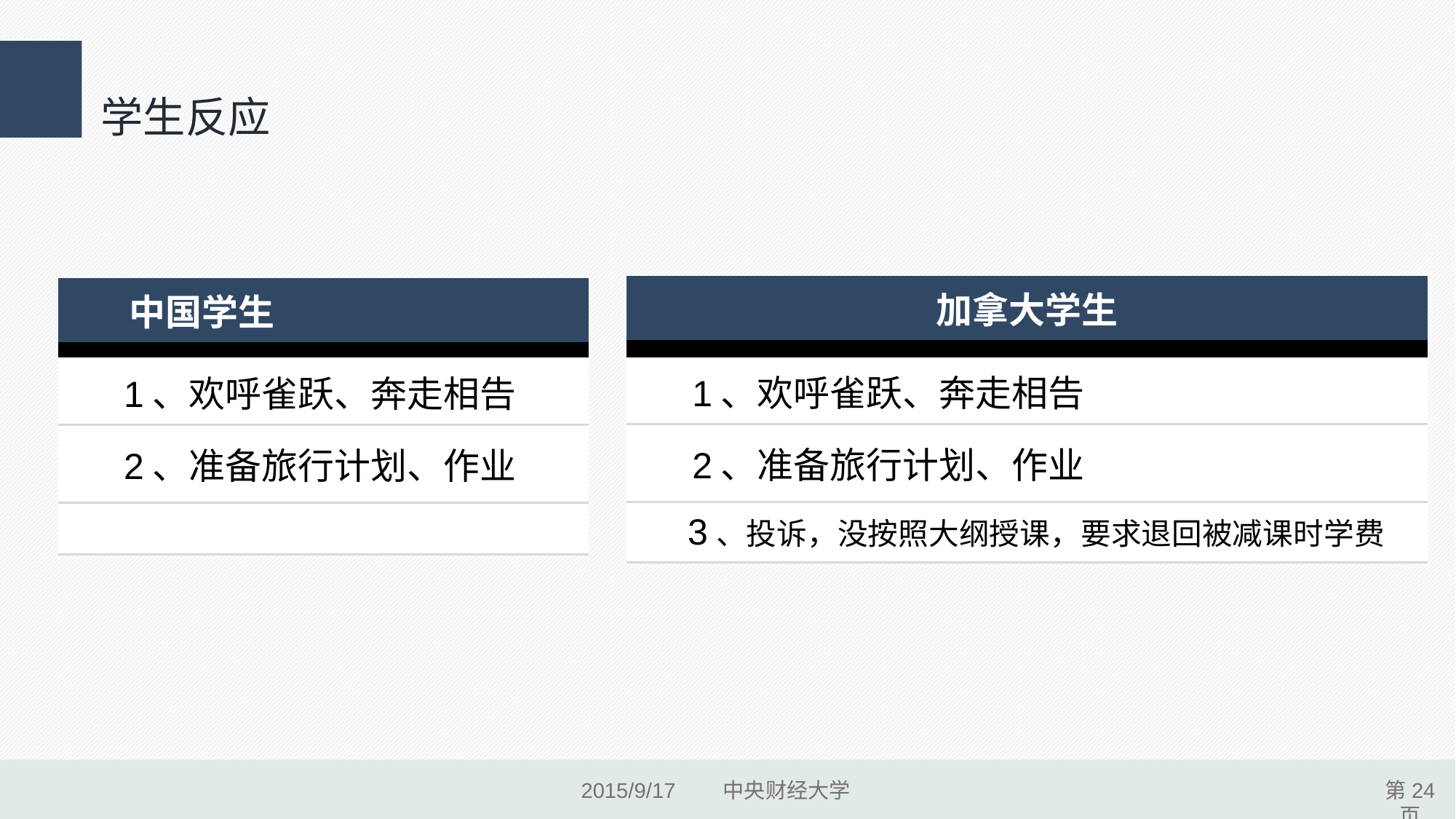

学生反应
| 加拿大学生 |
| --- |
|  |
| 1、欢呼雀跃、奔走相告 |
| 2、准备旅行计划、作业 |
| 3、投诉，没按照大纲授课，要求退回被减课时学费 |
| 中国学生 |
| --- |
|  |
| 1、欢呼雀跃、奔走相告 |
| 2、准备旅行计划、作业 |
|  |
2015/9/17       中央财经大学
第24页